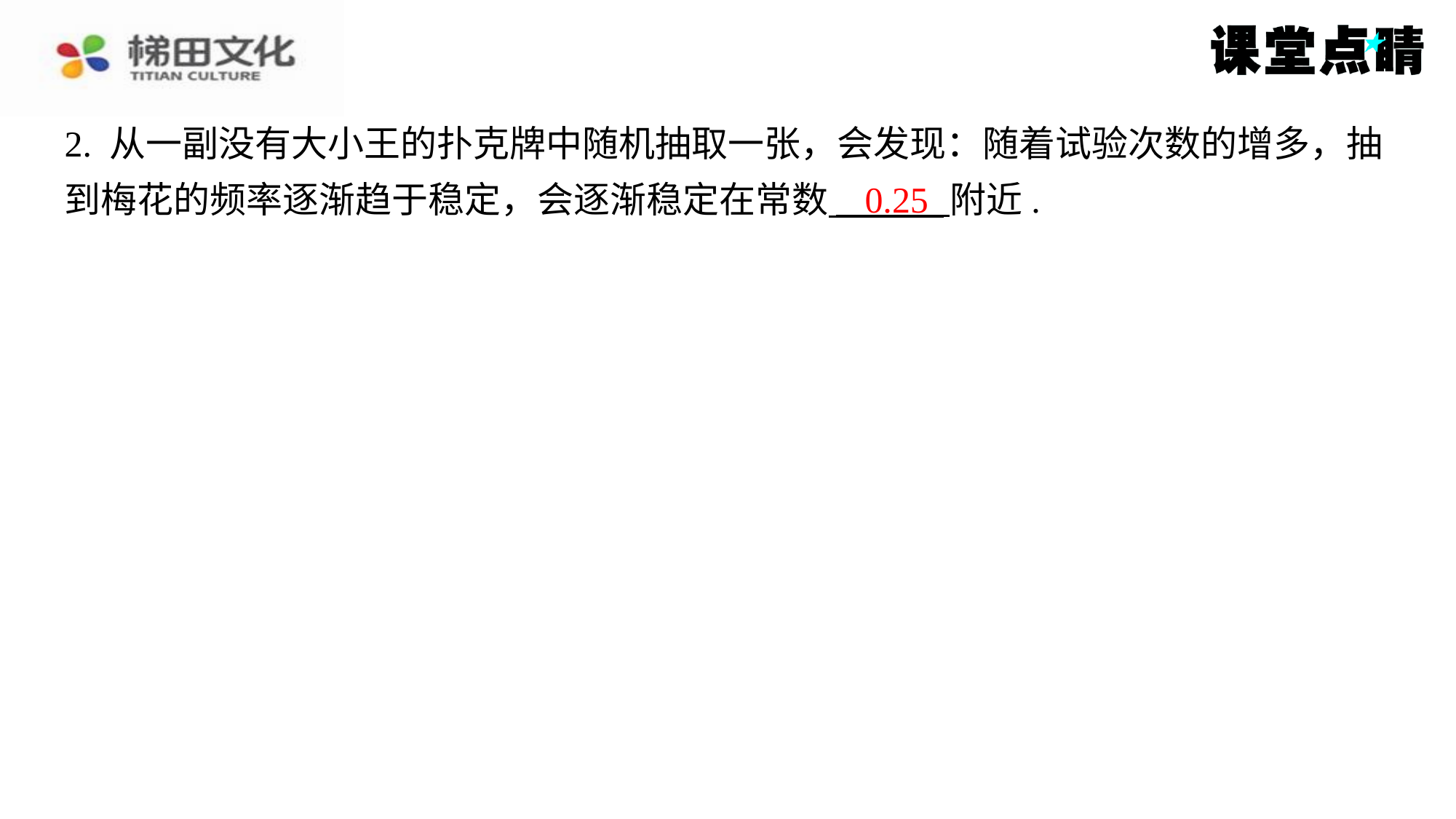

2. 从一副没有大小王的扑克牌中随机抽取一张，会发现：随着试验次数的增多，抽
到梅花的频率逐渐趋于稳定，会逐渐稳定在常数                  附近.
0.25